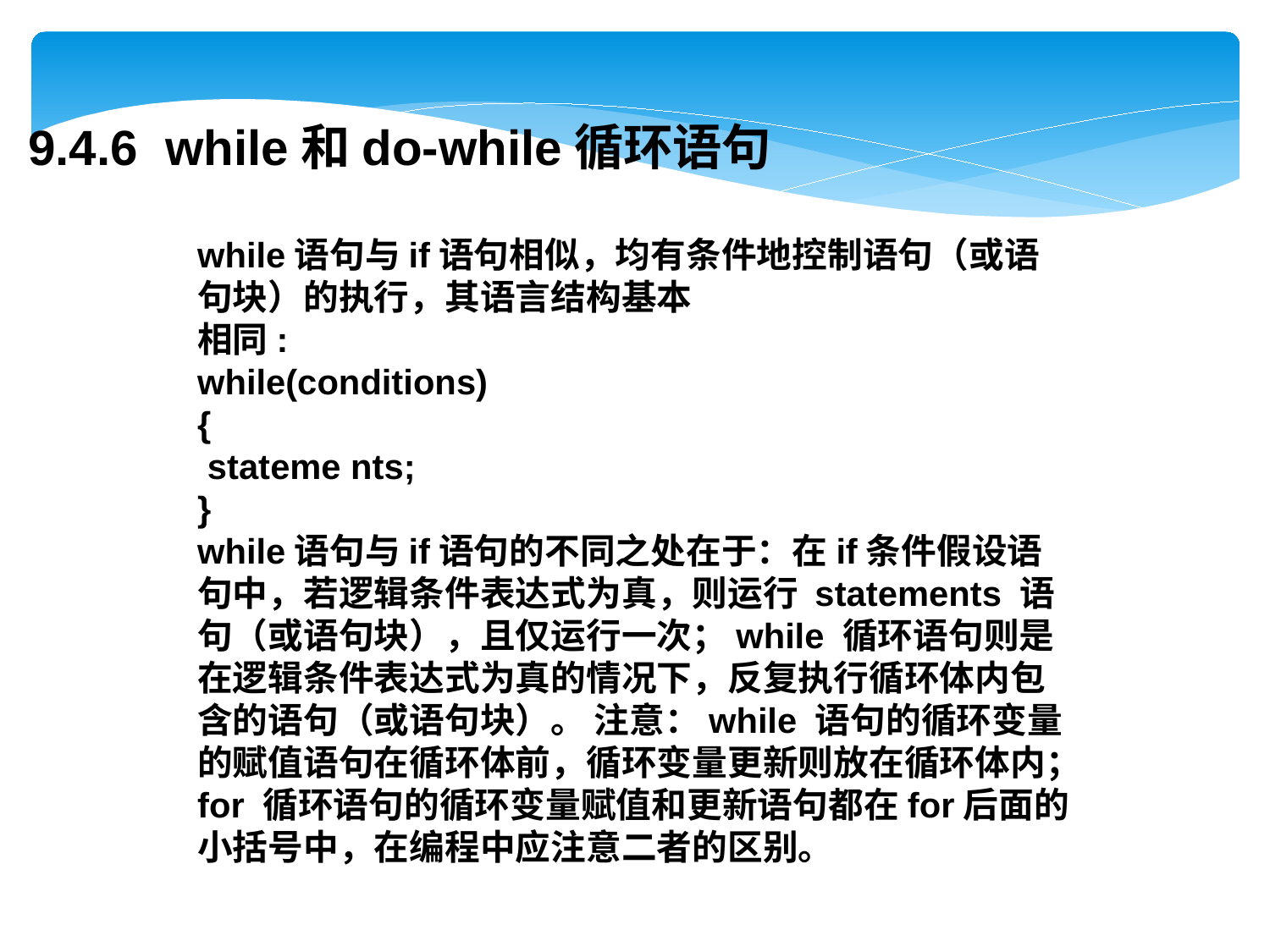

9.4.6  while和do-while循环语句
while语句与if语句相似，均有条件地控制语句（或语句块）的执行，其语言结构基本
相同:
while(conditions)
{
 stateme nts;
}
while语句与if语句的不同之处在于：在if条件假设语句中，若逻辑条件表达式为真，则运行 statements 语句（或语句块），且仅运行一次；while 循环语句则是在逻辑条件表达式为真的情况下，反复执行循环体内包含的语句（或语句块）。 注意：while 语句的循环变量的赋值语句在循环体前，循环变量更新则放在循环体内；for 循环语句的循环变量赋值和更新语句都在for后面的小括号中，在编程中应注意二者的区别。